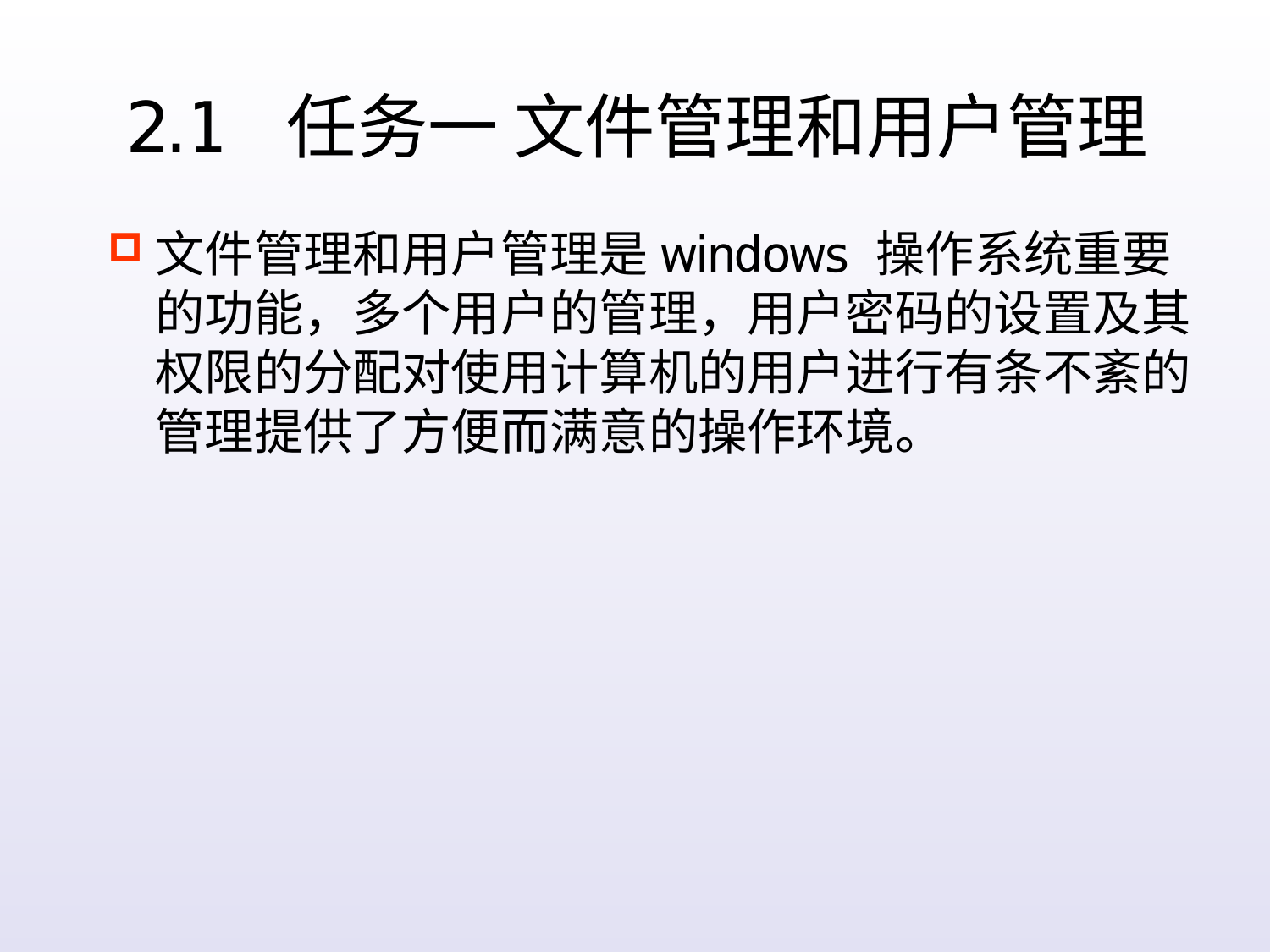

2.1  任务一 文件管理和用户管理
文件管理和用户管理是windows 操作系统重要的功能，多个用户的管理，用户密码的设置及其权限的分配对使用计算机的用户进行有条不紊的管理提供了方便而满意的操作环境。